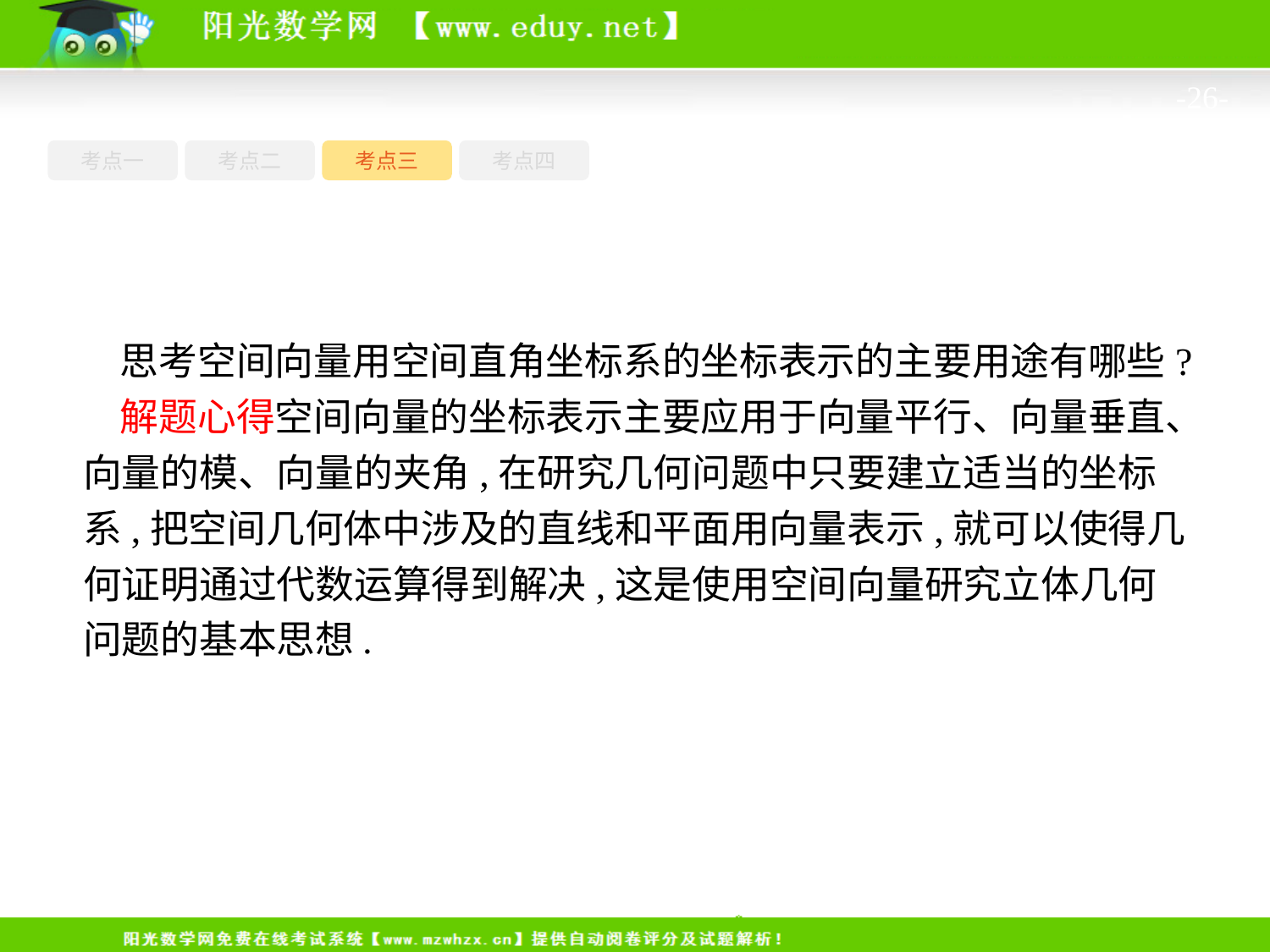

-26-
考点一
考点三
考点四
考点二
思考空间向量用空间直角坐标系的坐标表示的主要用途有哪些?
解题心得空间向量的坐标表示主要应用于向量平行、向量垂直、向量的模、向量的夹角,在研究几何问题中只要建立适当的坐标系,把空间几何体中涉及的直线和平面用向量表示,就可以使得几何证明通过代数运算得到解决,这是使用空间向量研究立体几何问题的基本思想.